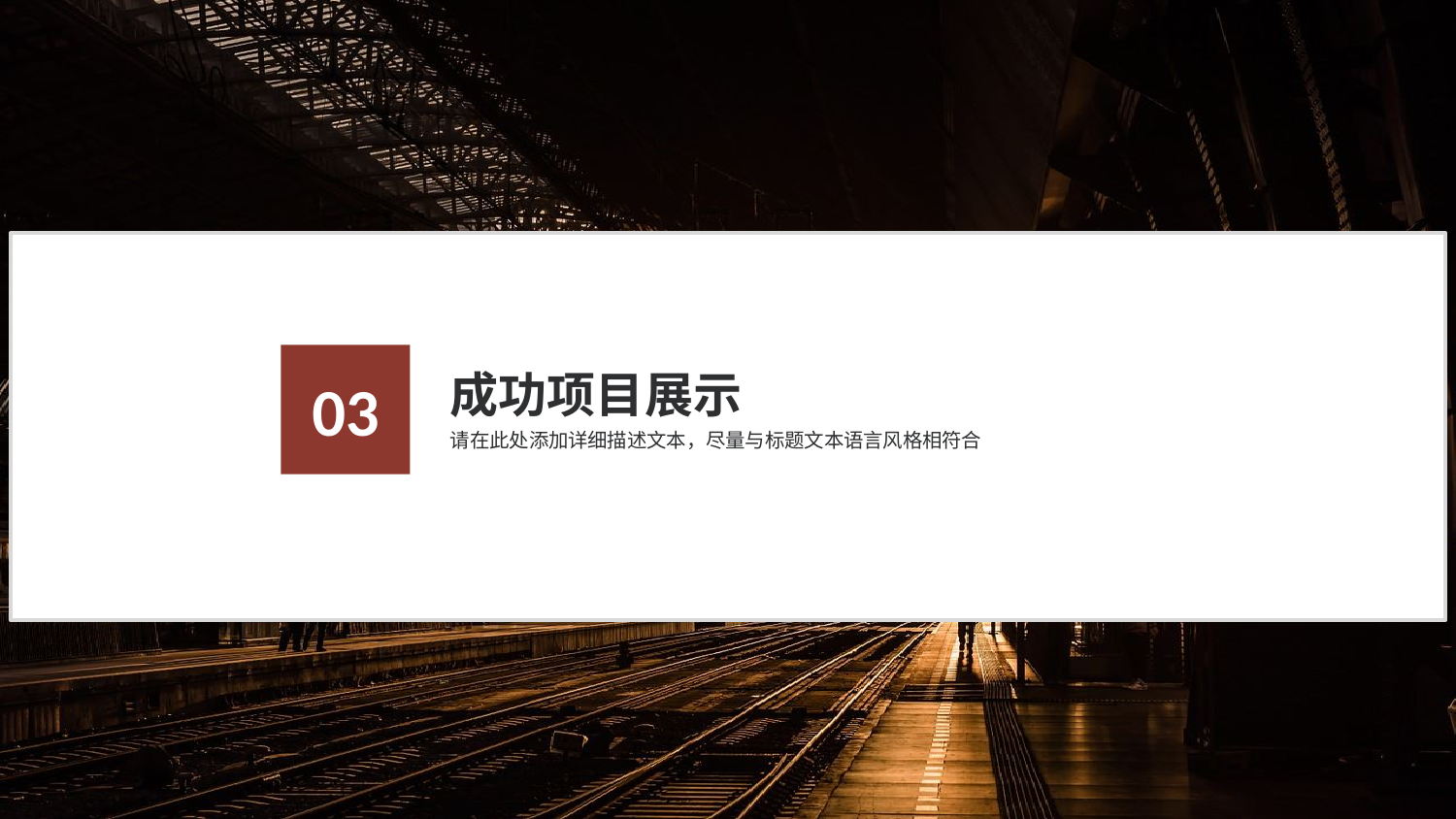

03
成功项目展示
请在此处添加详细描述文本，尽量与标题文本语言风格相符合